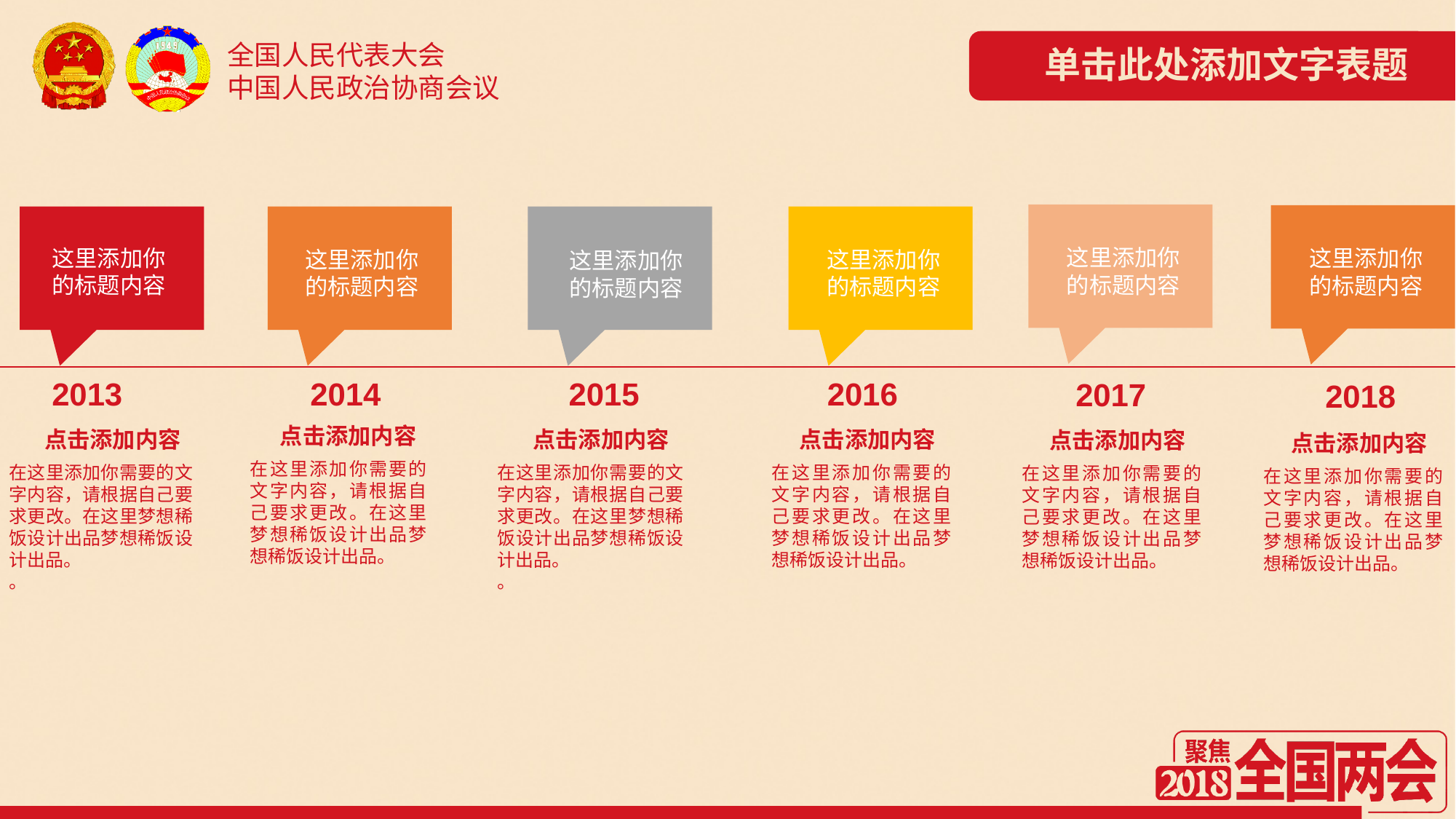

单击此处添加文字表题

这里添加你
的标题内容

这里添加你
的标题内容

这里添加你
的标题内容

这里添加你
的标题内容

这里添加你
的标题内容

这里添加你
的标题内容

2013
2014
2015
2016
2017
2018
点击添加内容
在这里添加你需要的文字内容，请根据自己要求更改。在这里梦想稀饭设计出品梦想稀饭设计出品。
点击添加内容
在这里添加你需要的文字内容，请根据自己要求更改。在这里梦想稀饭设计出品梦想稀饭设计出品。
。
点击添加内容
在这里添加你需要的文字内容，请根据自己要求更改。在这里梦想稀饭设计出品梦想稀饭设计出品。
。
点击添加内容
在这里添加你需要的文字内容，请根据自己要求更改。在这里梦想稀饭设计出品梦想稀饭设计出品。
点击添加内容
在这里添加你需要的文字内容，请根据自己要求更改。在这里梦想稀饭设计出品梦想稀饭设计出品。
点击添加内容
在这里添加你需要的文字内容，请根据自己要求更改。在这里梦想稀饭设计出品梦想稀饭设计出品。